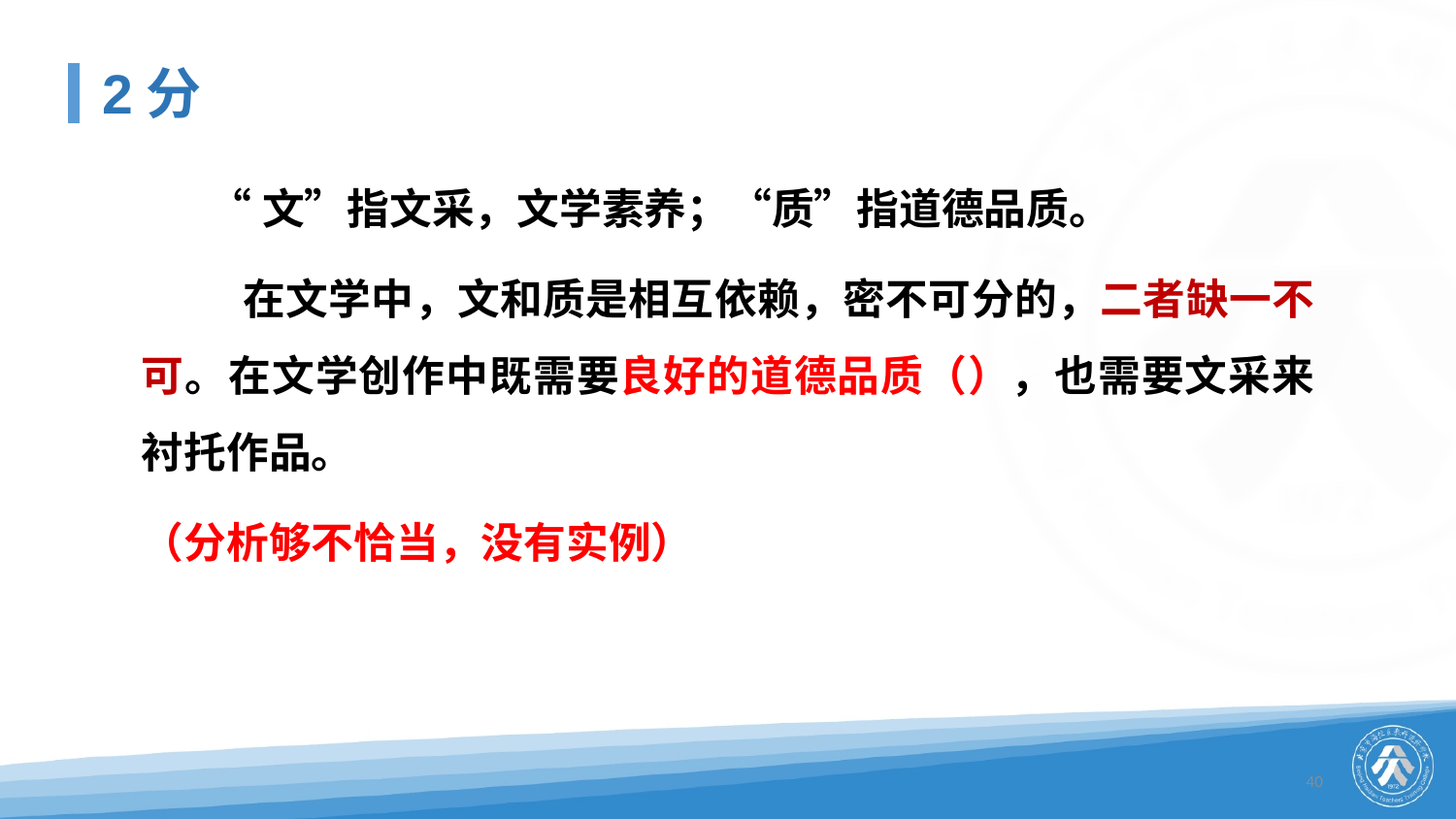

# 2分
       “文”指文采，文学素养；“质”指道德品质。
         在文学中，文和质是相互依赖，密不可分的，二者缺一不可。在文学创作中既需要良好的道德品质（），也需要文采来衬托作品。
（分析够不恰当，没有实例）

40